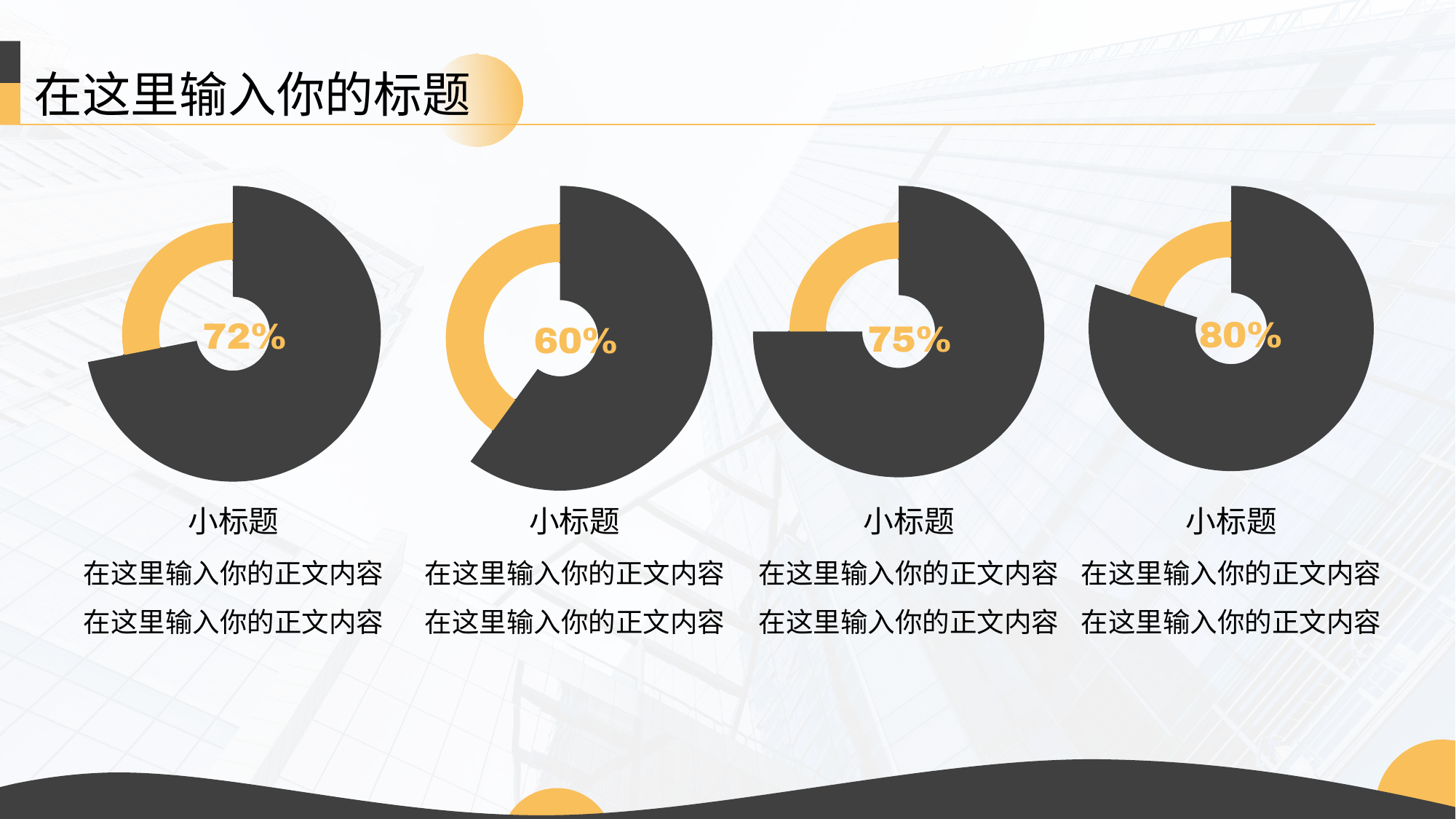

在这里输入你的标题

### Chart

| Category | 销售额 | 辅助1 | 辅助2 |
|---|---|---|---|
| 完成 | 8.2 | 8.2 | 8.2 |
| 未完成 | 3.2 | 3.2 | 3.2 |
小标题
在这里输入你的正文内容在这里输入你的正文内容

### Chart

| Category | 销售额 | 辅助1 | 辅助2 |
|---|---|---|---|
| 完成 | 6.0 | 6.0 | 6.0 |
| 未完成 | 4.0 | 4.0 | 4.0 |
小标题
在这里输入你的正文内容在这里输入你的正文内容

### Chart

| Category | 销售额 | 辅助1 | 辅助2 |
|---|---|---|---|
| 完成 | 7.5 | 7.5 | 7.5 |
| 未完成 | 2.5 | 2.5 | 2.5 |
小标题
在这里输入你的正文内容在这里输入你的正文内容

### Chart

| Category | 销售额 | 辅助1 | 辅助2 |
|---|---|---|---|
| 完成 | 8.0 | 8.0 | 8.0 |
| 未完成 | 2.0 | 2.0 | 2.0 |
小标题
在这里输入你的正文内容在这里输入你的正文内容